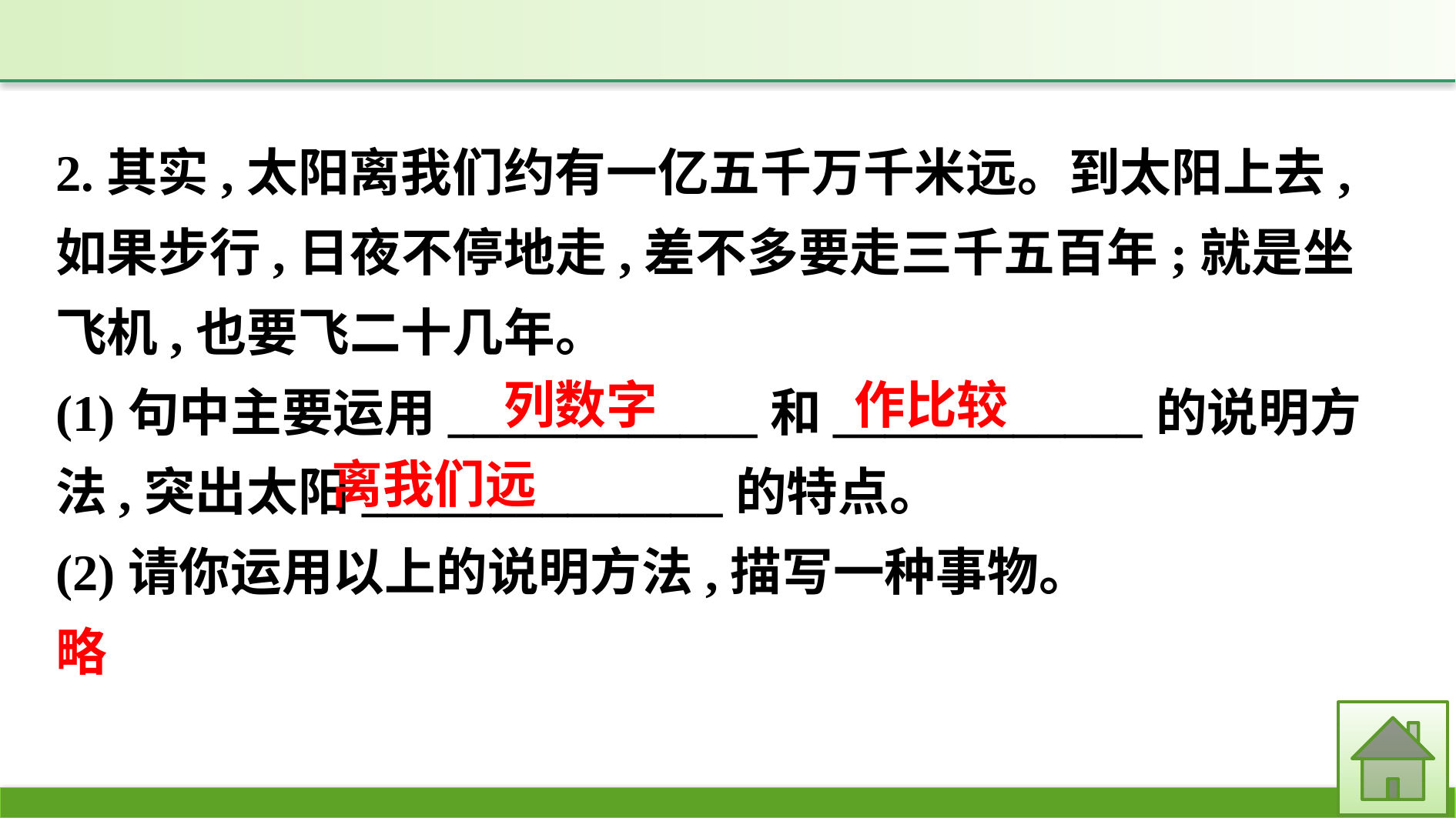

2.其实,太阳离我们约有一亿五千万千米远。到太阳上去,如果步行,日夜不停地走,差不多要走三千五百年;就是坐飞机,也要飞二十几年。
(1)句中主要运用____________和____________的说明方法,突出太阳______________的特点。
(2)请你运用以上的说明方法,描写一种事物。
略
列数字
作比较
离我们远